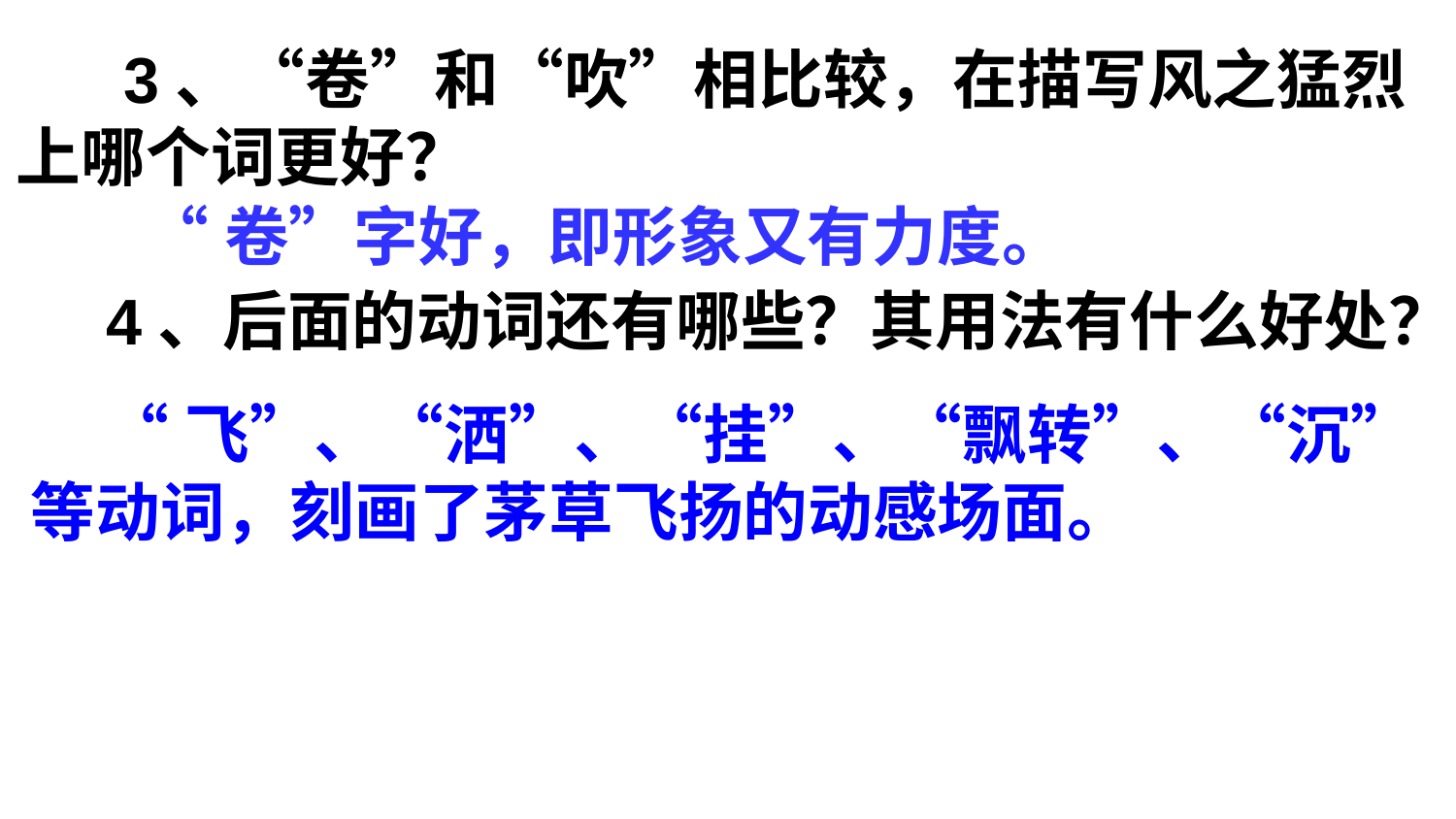

3、“卷”和“吹”相比较，在描写风之猛烈上哪个词更好？
“卷”字好，即形象又有力度。
     4、后面的动词还有哪些？其用法有什么好处？
     “飞”、“洒”、“挂”、“飘转”、“沉”等动词，刻画了茅草飞扬的动感场面。